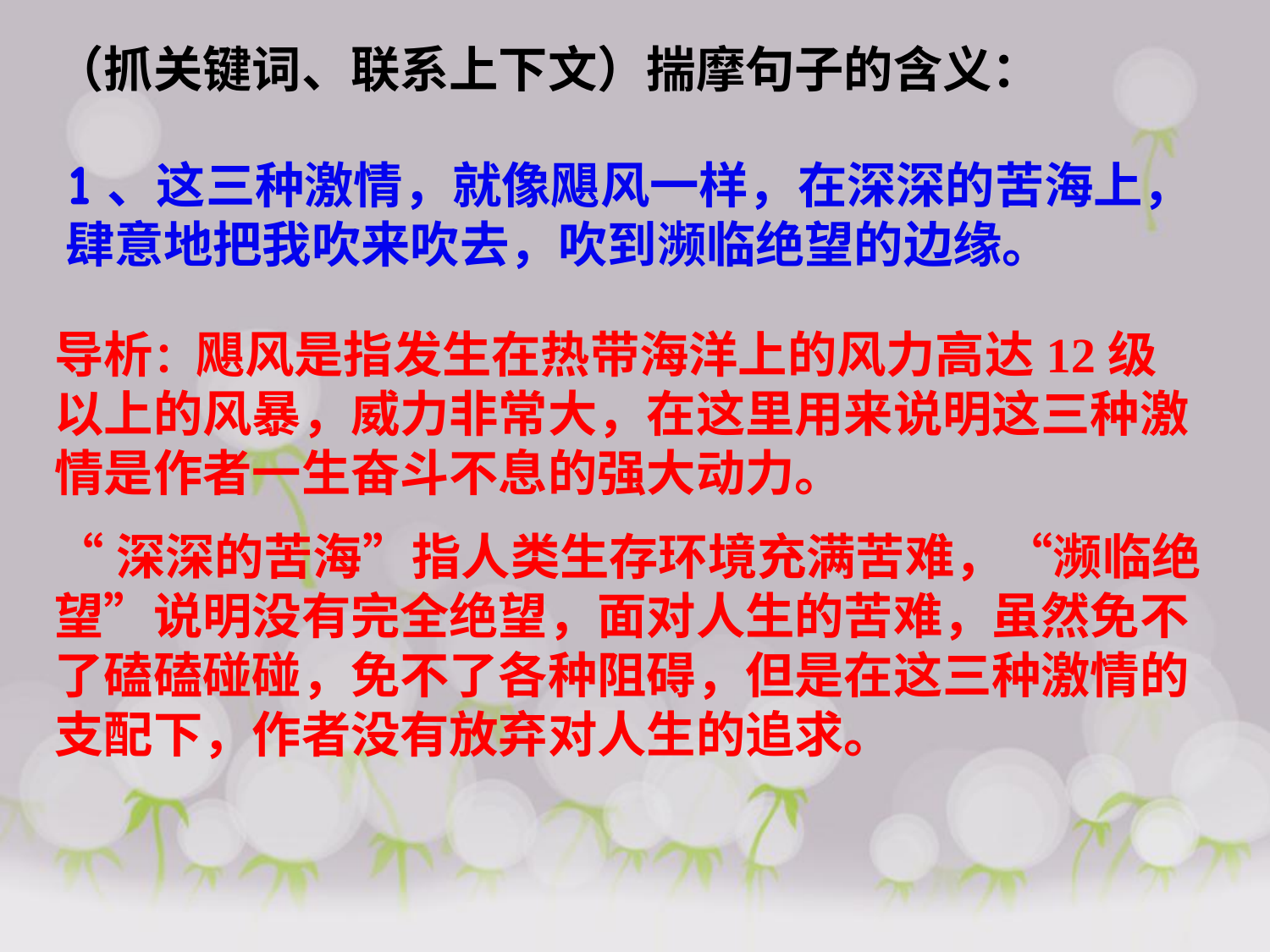

（抓关键词、联系上下文）揣摩句子的含义：
1、这三种激情，就像飓风一样，在深深的苦海上，肆意地把我吹来吹去，吹到濒临绝望的边缘。
导析：飓风是指发生在热带海洋上的风力高达12级以上的风暴，威力非常大，在这里用来说明这三种激情是作者一生奋斗不息的强大动力。
“深深的苦海”指人类生存环境充满苦难，“濒临绝望”说明没有完全绝望，面对人生的苦难，虽然免不了磕磕碰碰，免不了各种阻碍，但是在这三种激情的支配下，作者没有放弃对人生的追求。